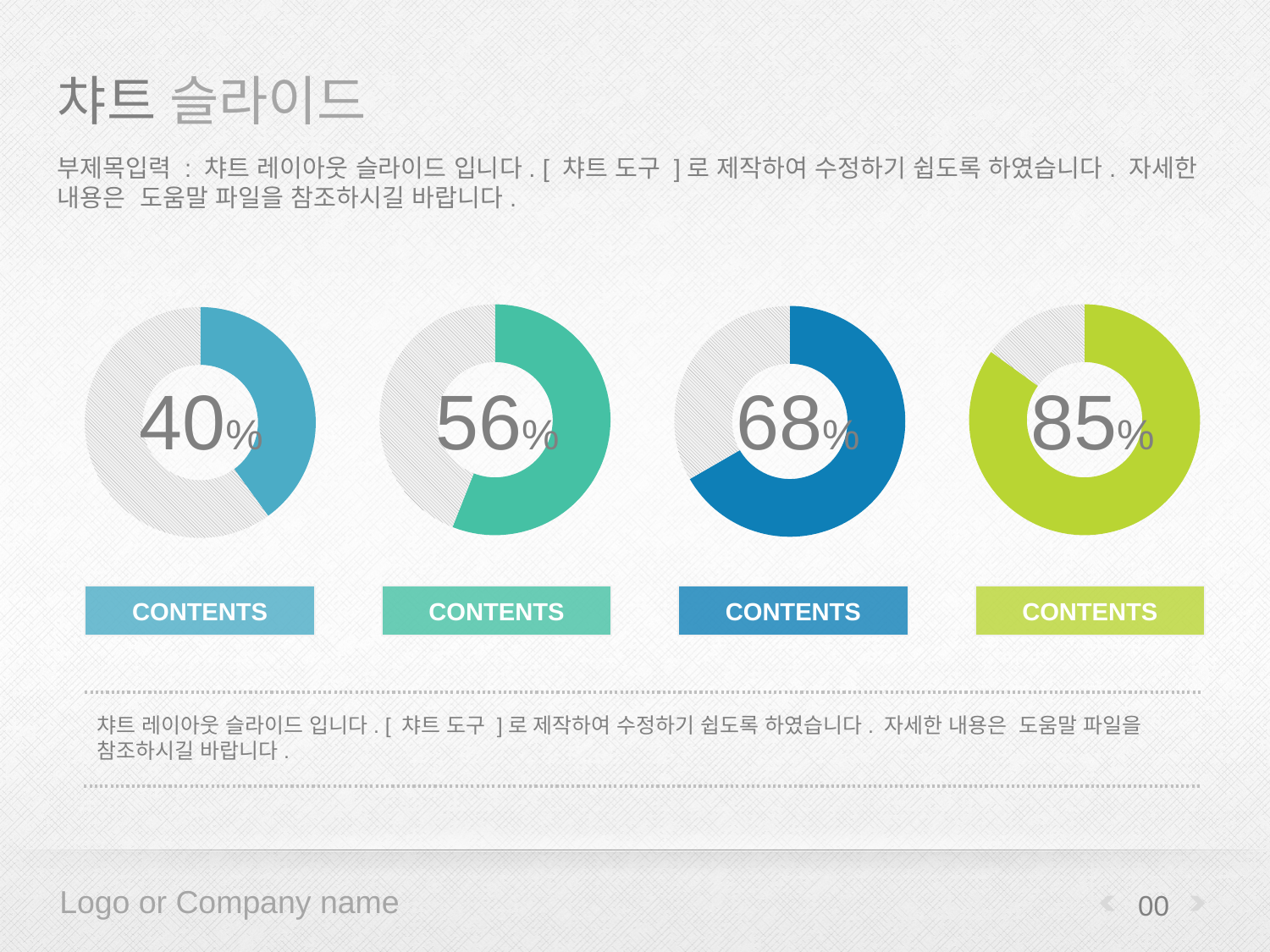

# 챠트 슬라이드
부제목입력 : 챠트 레이아웃 슬라이드 입니다. [ 챠트 도구 ]로 제작하여 수정하기 쉽도록 하였습니다. 자세한 내용은  도움말 파일을 참조하시길 바랍니다.

### Chart

| Category | % |
|---|---|
| 적용 % | 56.0 |
| 나머지 % | 44.0 |

### Chart

| Category | % |
|---|---|
| 적용 % | 85.0 |
| 나머지 % | 15.0 |

### Chart

| Category | % |
|---|---|
| 적용 % | 68.0 |
| 나머지 % | 34.0 |

### Chart

| Category | % |
|---|---|
| 적용 % | 40.0 |
| 나머지 % | 60.0 |
40%
56%
68%
85%
CONTENTS
CONTENTS
CONTENTS
CONTENTS

챠트 레이아웃 슬라이드 입니다. [ 챠트 도구 ]로 제작하여 수정하기 쉽도록 하였습니다. 자세한 내용은  도움말 파일을 참조하시길 바랍니다.

00